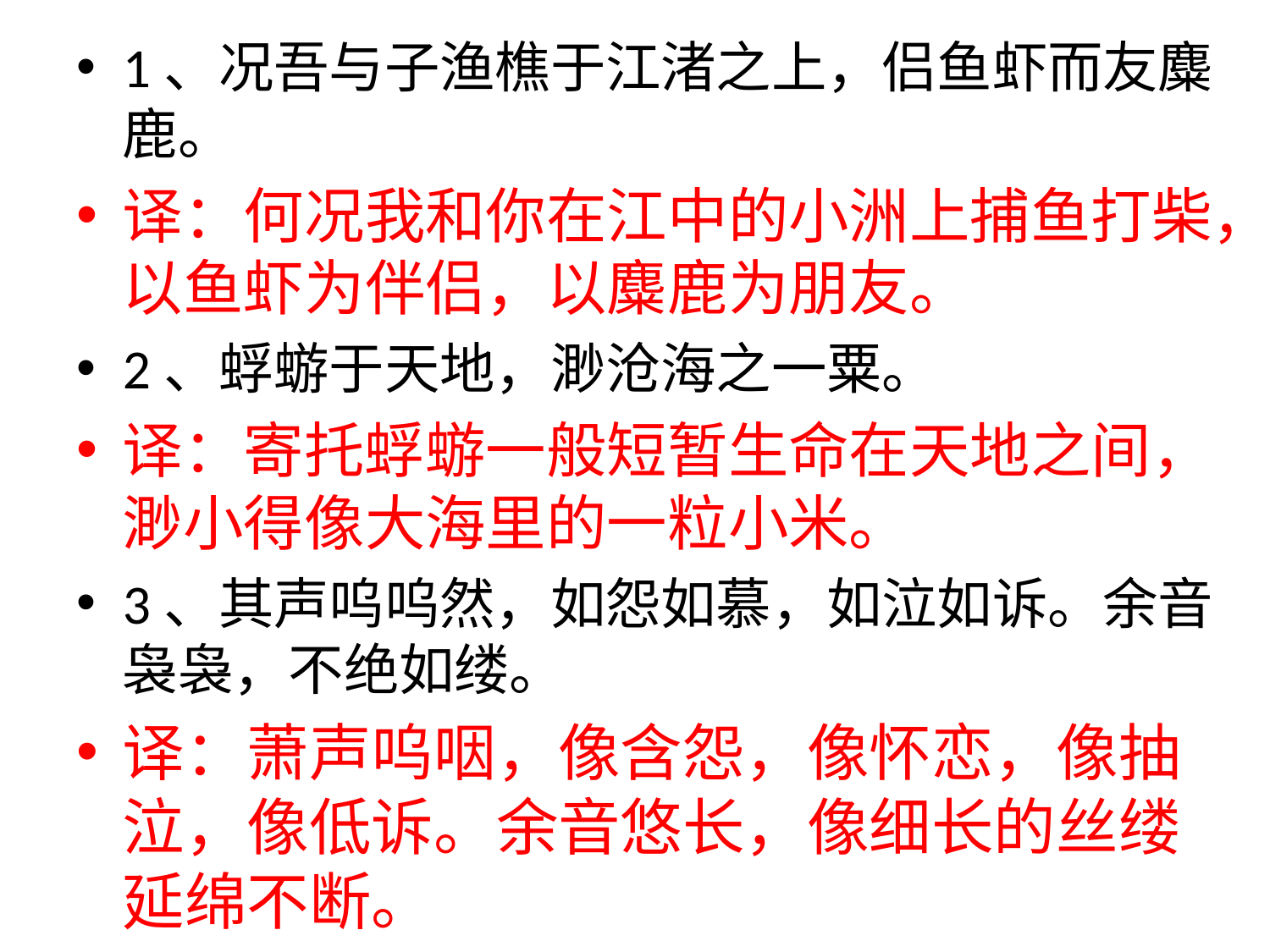

1、况吾与子渔樵于江渚之上，侣鱼虾而友麋鹿。
译：何况我和你在江中的小洲上捕鱼打柴，以鱼虾为伴侣，以麋鹿为朋友。
2、蜉蝣于天地，渺沧海之一粟。
译：寄托蜉蝣一般短暂生命在天地之间，渺小得像大海里的一粒小米。
3、其声呜呜然，如怨如慕，如泣如诉。余音袅袅，不绝如缕。
译：萧声呜咽，像含怨，像怀恋，像抽泣，像低诉。余音悠长，像细长的丝缕延绵不断。